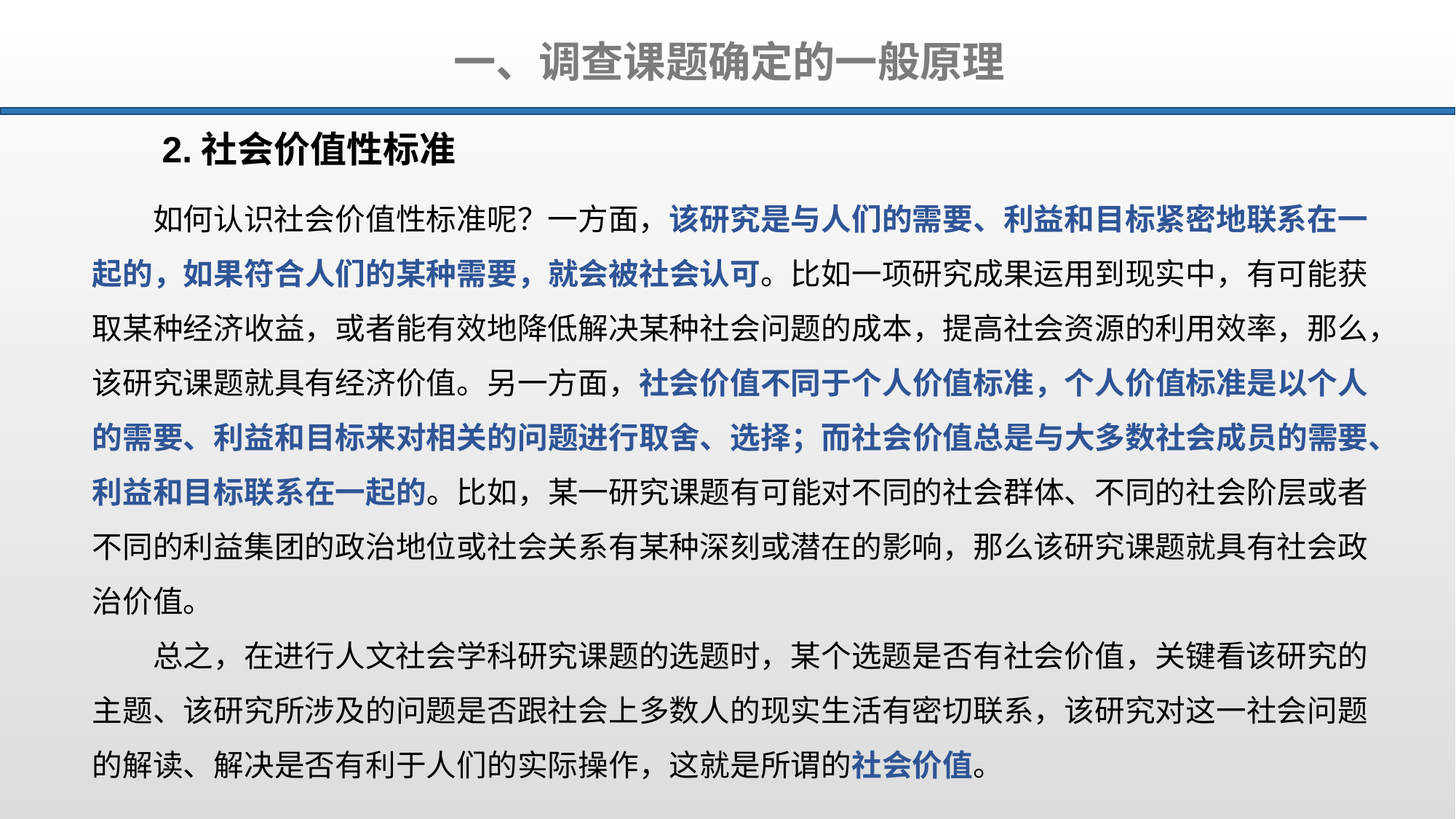

一、调查课题确定的一般原理

2.社会价值性标准
如何认识社会价值性标准呢？一方面，该研究是与人们的需要、利益和目标紧密地联系在一起的，如果符合人们的某种需要，就会被社会认可。比如一项研究成果运用到现实中，有可能获取某种经济收益，或者能有效地降低解决某种社会问题的成本，提高社会资源的利用效率，那么，该研究课题就具有经济价值。另一方面，社会价值不同于个人价值标准，个人价值标准是以个人的需要、利益和目标来对相关的问题进行取舍、选择；而社会价值总是与大多数社会成员的需要、利益和目标联系在一起的。比如，某一研究课题有可能对不同的社会群体、不同的社会阶层或者不同的利益集团的政治地位或社会关系有某种深刻或潜在的影响，那么该研究课题就具有社会政治价值。
总之，在进行人文社会学科研究课题的选题时，某个选题是否有社会价值，关键看该研究的主题、该研究所涉及的问题是否跟社会上多数人的现实生活有密切联系，该研究对这一社会问题的解读、解决是否有利于人们的实际操作，这就是所谓的社会价值。